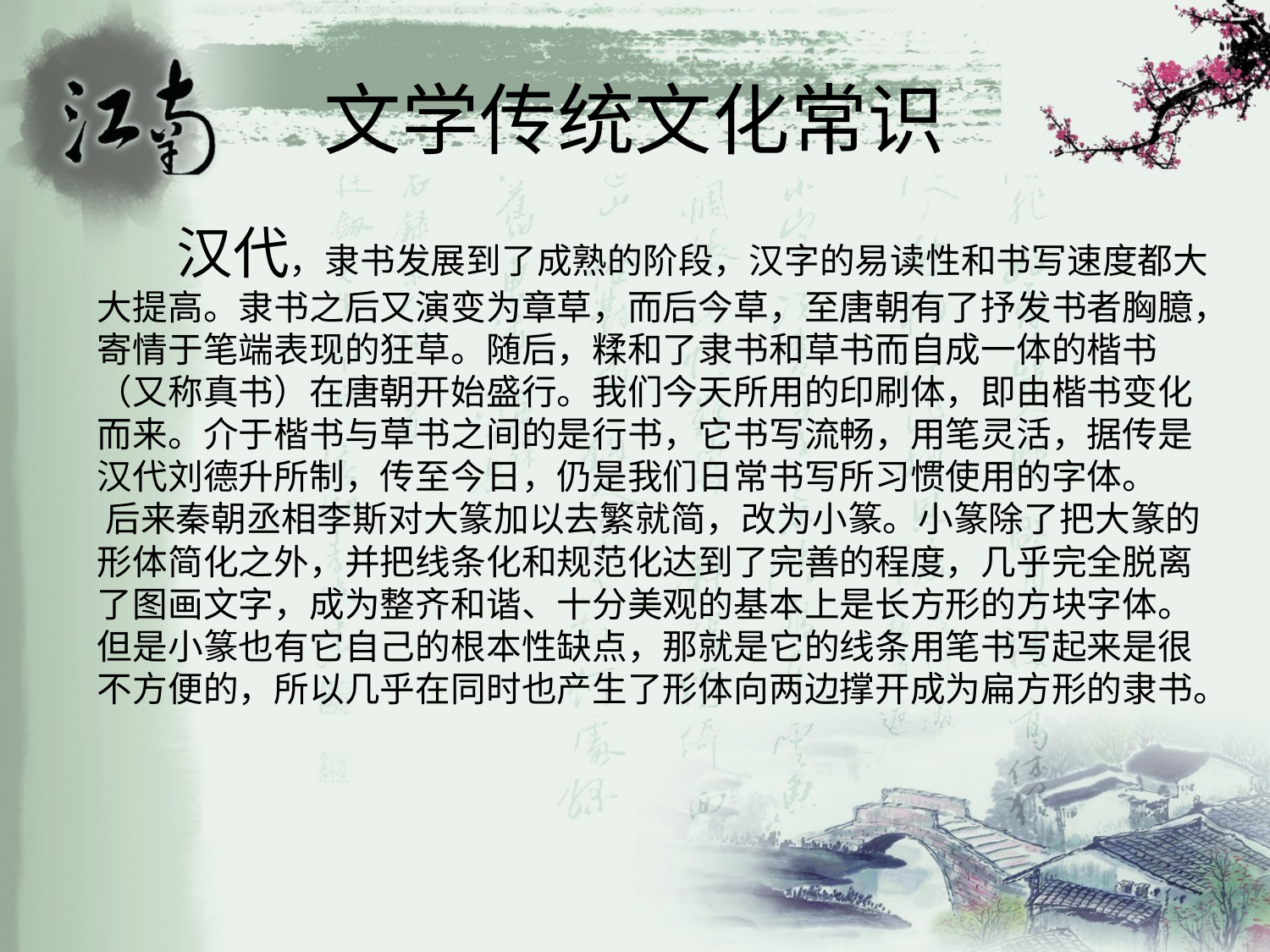

# 文学传统文化常识
         汉代，隶书发展到了成熟的阶段，汉字的易读性和书写速度都大大提高。隶书之后又演变为章草，而后今草，至唐朝有了抒发书者胸臆，寄情于笔端表现的狂草。随后，糅和了隶书和草书而自成一体的楷书（又称真书）在唐朝开始盛行。我们今天所用的印刷体，即由楷书变化而来。介于楷书与草书之间的是行书，它书写流畅，用笔灵活，据传是汉代刘德升所制，传至今日，仍是我们日常书写所习惯使用的字体。         后来秦朝丞相李斯对大篆加以去繁就简，改为小篆。小篆除了把大篆的形体简化之外，并把线条化和规范化达到了完善的程度，几乎完全脱离了图画文字，成为整齐和谐、十分美观的基本上是长方形的方块字体。但是小篆也有它自己的根本性缺点，那就是它的线条用笔书写起来是很不方便的，所以几乎在同时也产生了形体向两边撑开成为扁方形的隶书。